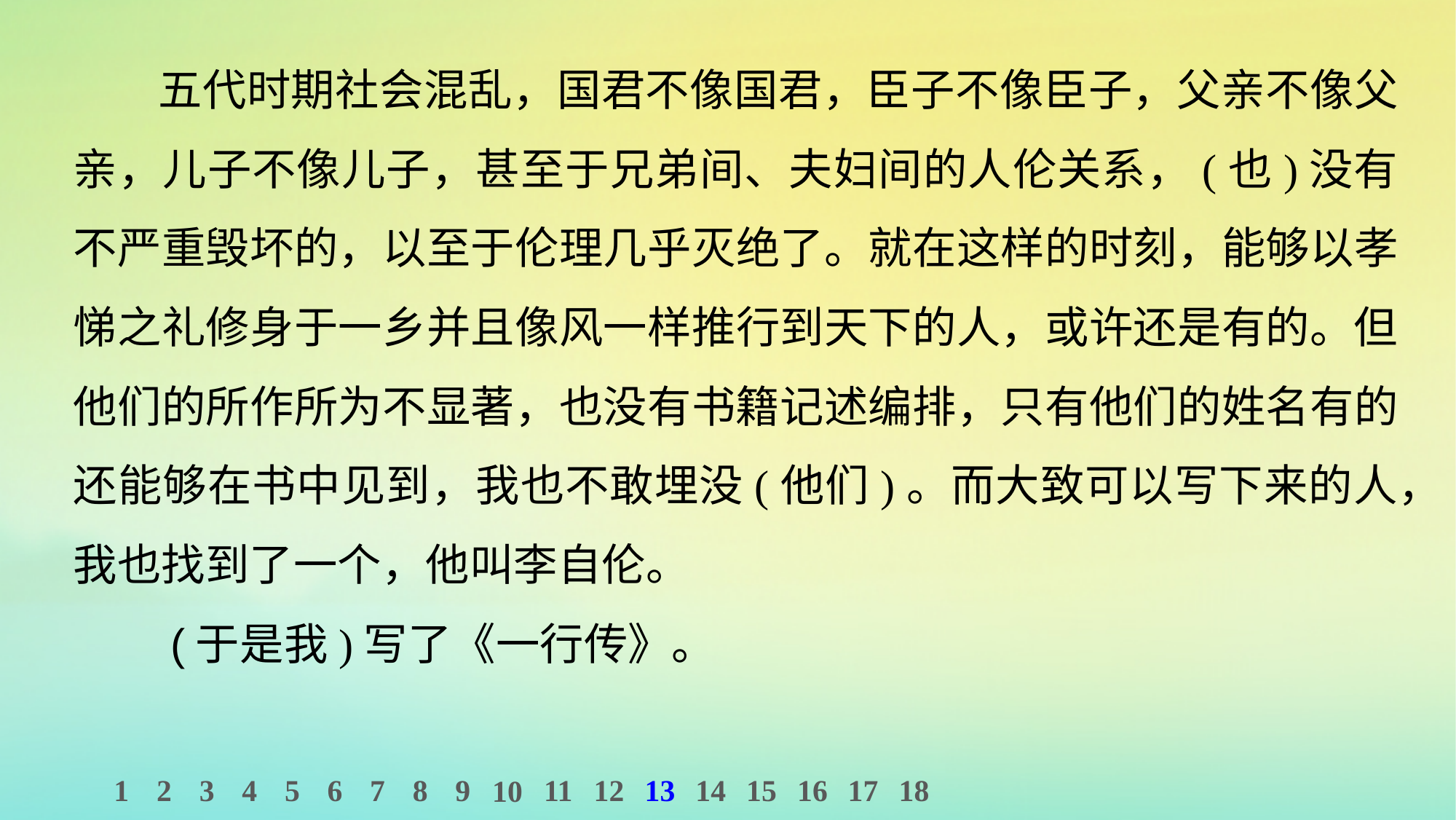

五代时期社会混乱，国君不像国君，臣子不像臣子，父亲不像父亲，儿子不像儿子，甚至于兄弟间、夫妇间的人伦关系，(也)没有不严重毁坏的，以至于伦理几乎灭绝了。就在这样的时刻，能够以孝悌之礼修身于一乡并且像风一样推行到天下的人，或许还是有的。但他们的所作所为不显著，也没有书籍记述编排，只有他们的姓名有的还能够在书中见到，我也不敢埋没(他们)。而大致可以写下来的人，我也找到了一个，他叫李自伦。
 (于是我)写了《一行传》。
1
2
3
4
5
6
7
8
9
11
12
13
14
15
16
17
18
10